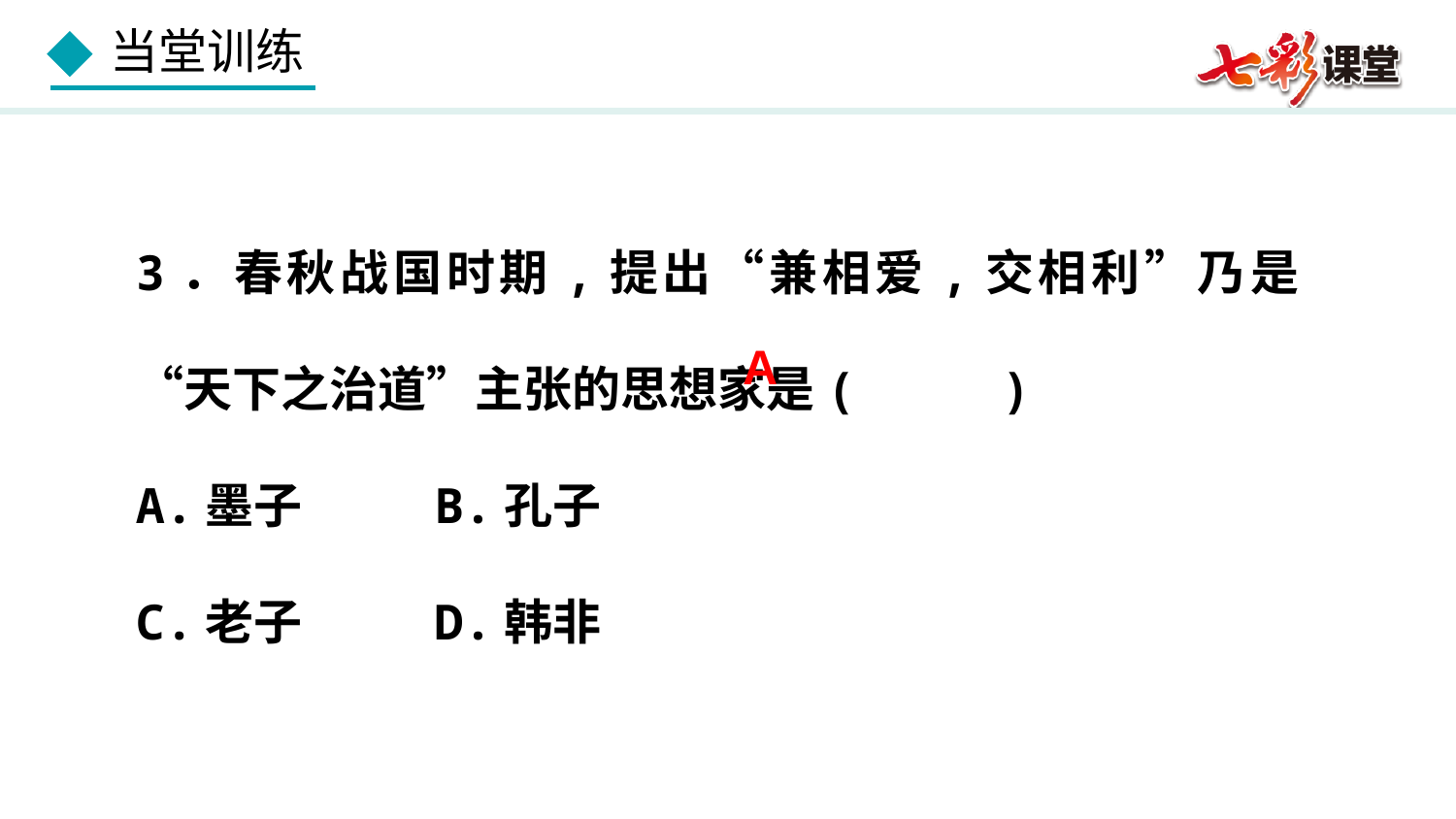

3．春秋战国时期,提出“兼相爱,交相利”乃是“天下之治道”主张的思想家是(     )
A.墨子           B.孔子
C.老子           D.韩非
A